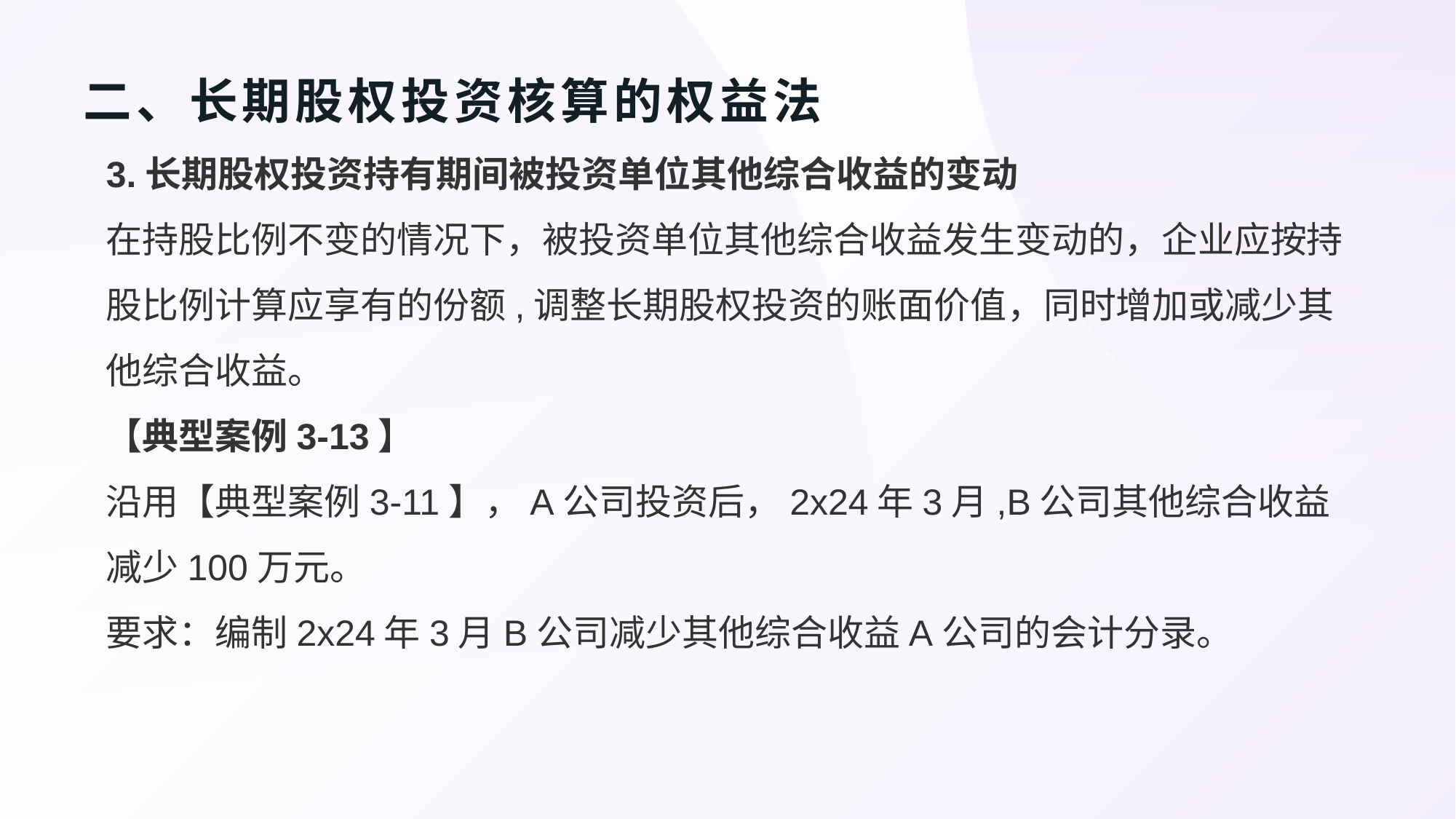

# 二、长期股权投资核算的权益法
3.长期股权投资持有期间被投资单位其他综合收益的变动
在持股比例不变的情况下，被投资单位其他综合收益发生变动的，企业应按持股比例计算应享有的份额,调整长期股权投资的账面价值，同时增加或减少其他综合收益。
【典型案例3-13】
沿用【典型案例3-11】，A公司投资后，2x24年3月,B公司其他综合收益减少100万元。
要求：编制2x24年3月B公司减少其他综合收益A公司的会计分录。